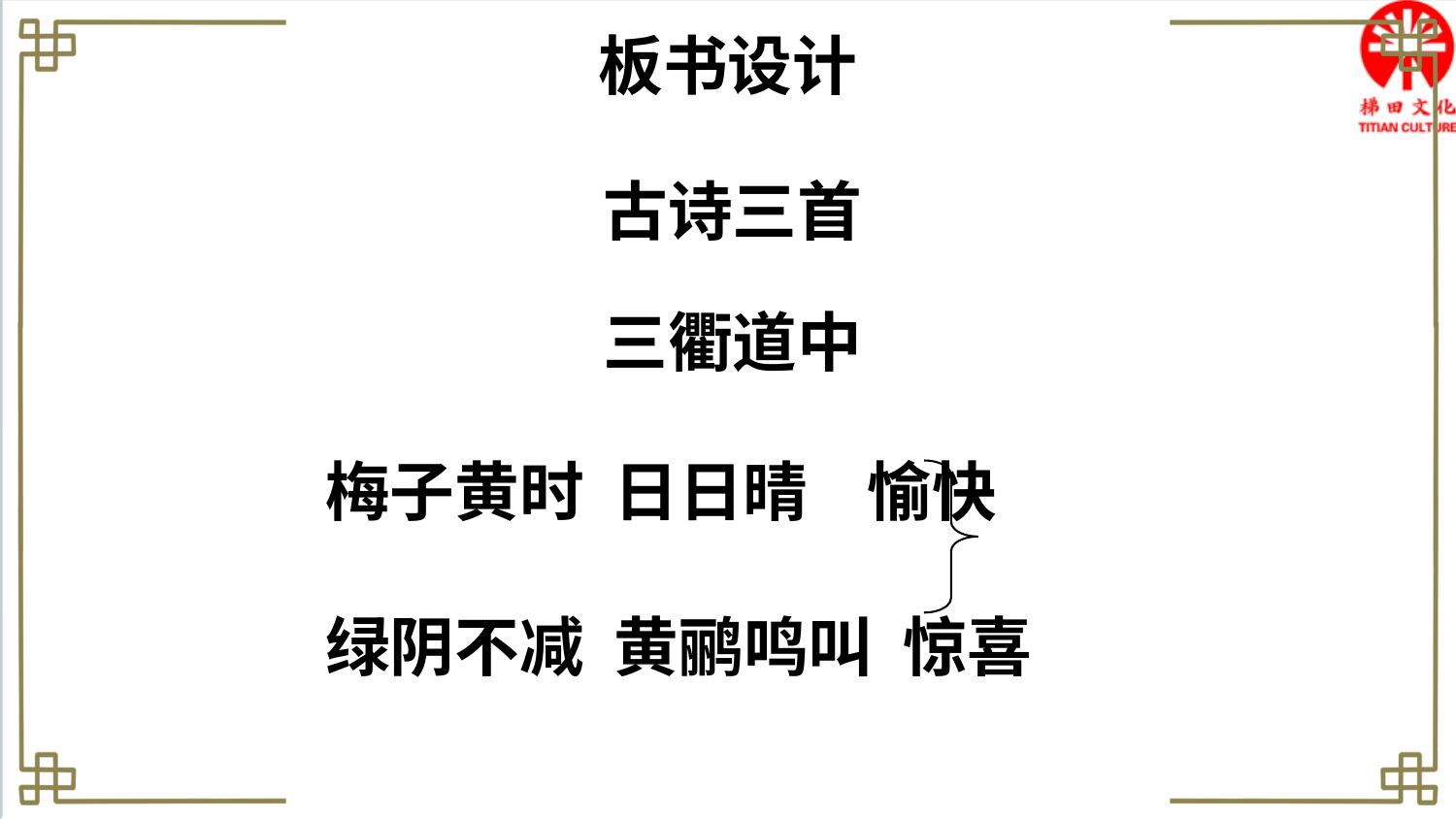

板书设计
古诗三首
三衢道中
梅子黄时  日日晴    愉快
绿阴不减  黄鹂鸣叫  惊喜